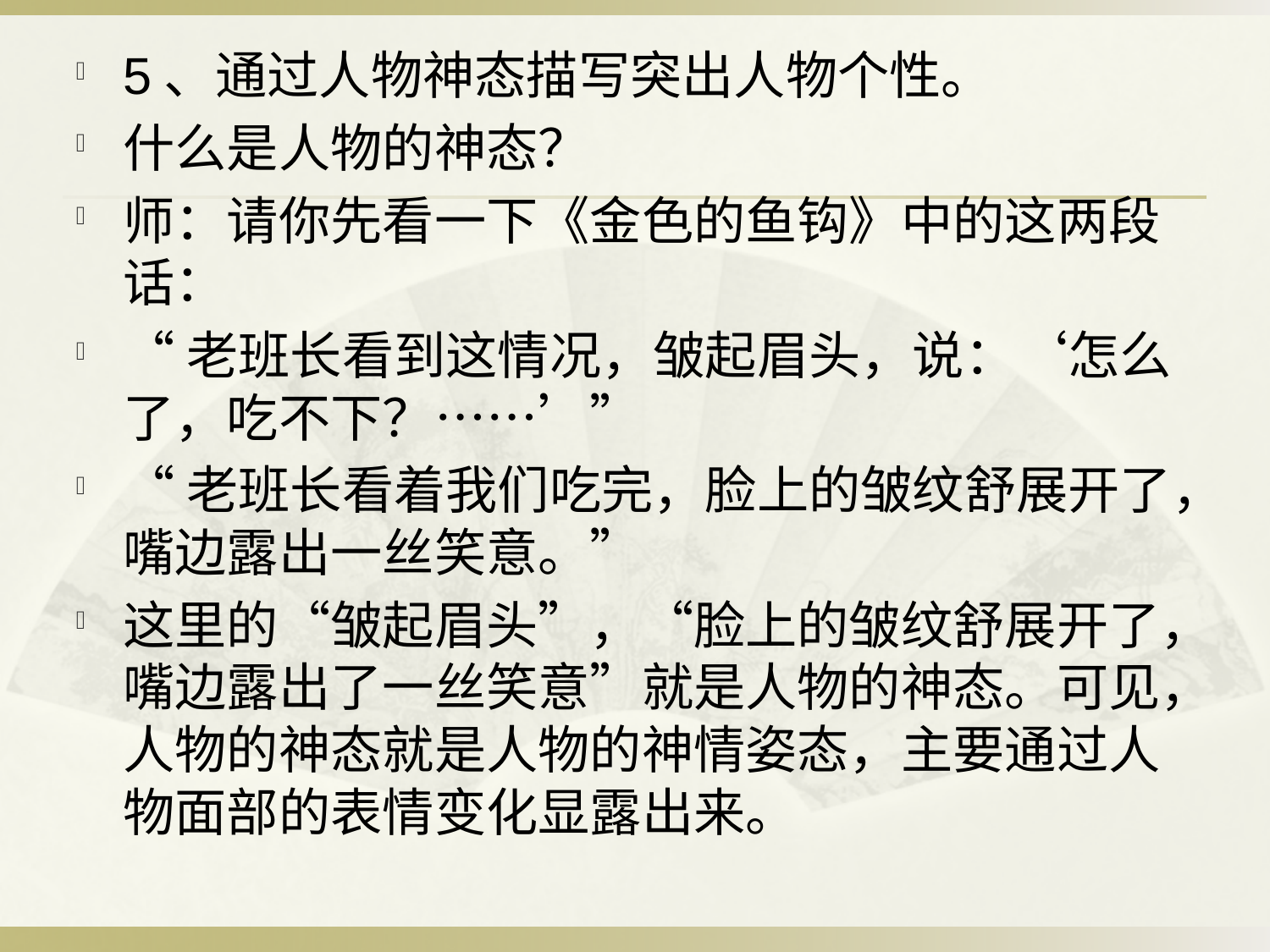

5、通过人物神态描写突出人物个性。
什么是人物的神态？
师：请你先看一下《金色的鱼钩》中的这两段话：
“老班长看到这情况，皱起眉头，说：‘怎么了，吃不下？……’”
“老班长看着我们吃完，脸上的皱纹舒展开了，嘴边露出一丝笑意。”
这里的“皱起眉头”，“脸上的皱纹舒展开了，嘴边露出了一丝笑意”就是人物的神态。可见，人物的神态就是人物的神情姿态，主要通过人物面部的表情变化显露出来。

#